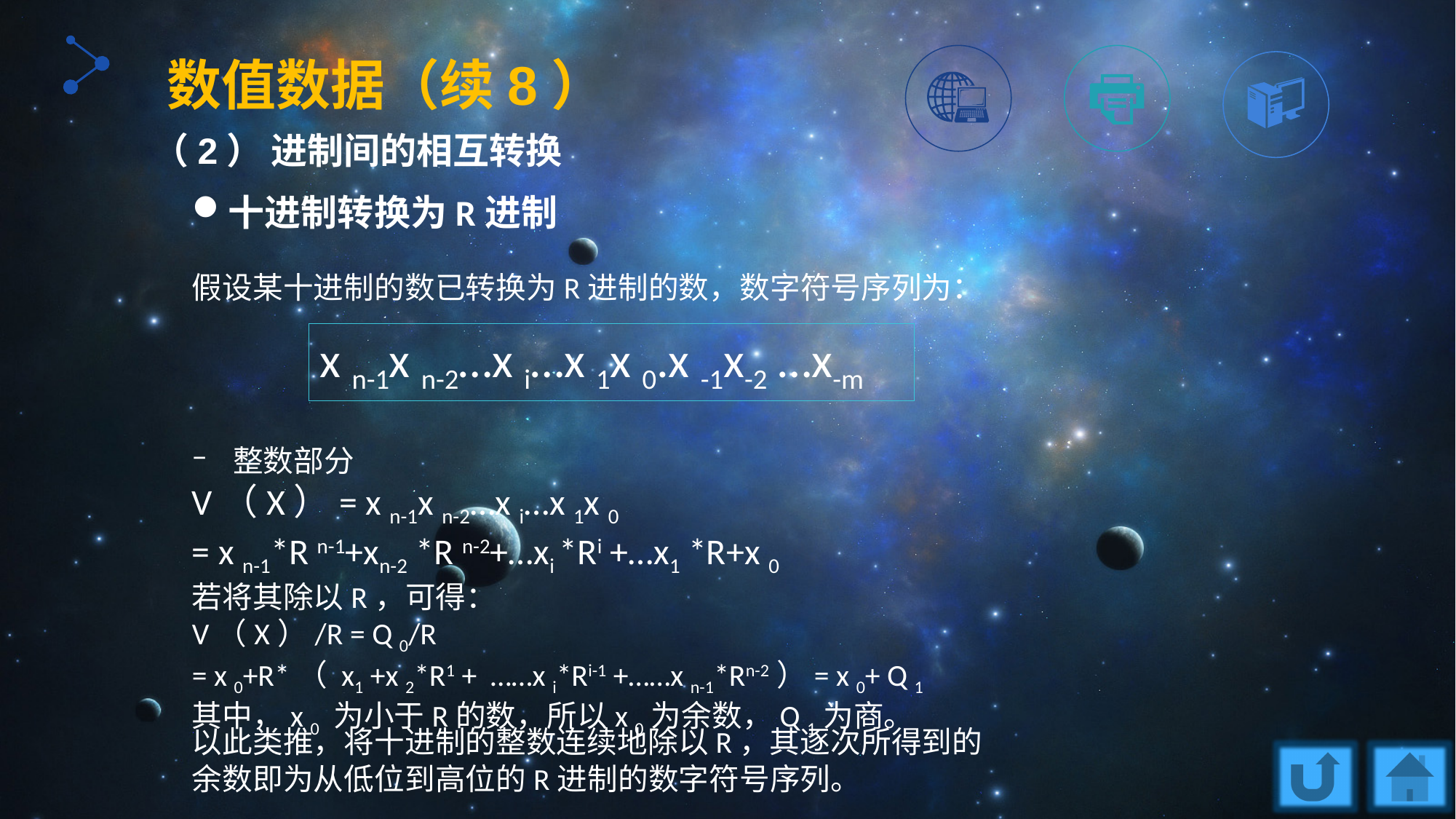

数值数据（续8）

（2） 进制间的相互转换
十进制转换为R进制

假设某十进制的数已转换为R进制的数，数字符号序列为：

x n-1x n-2…x i…x 1x 0.x -1x-2 …x-m
整数部分
V（X）= x n-1x n-2…x i…x 1x 0
= x n-1*R n-1+xn-2 *R n-2+…xi *Ri +…x1 *R+x 0
若将其除以R，可得：
V（X）/R = Q 0/R
= x 0+R*（ x1 +x 2*R1 +  ……x i*Ri-1 +……x n-1*Rn-2）= x 0+ Q 1
其中，x 0 为小于R的数，所以x 0为余数，Q 1为商。

以此类推，将十进制的整数连续地除以R，其逐次所得到的余数即为从低位到高位的R进制的数字符号序列。